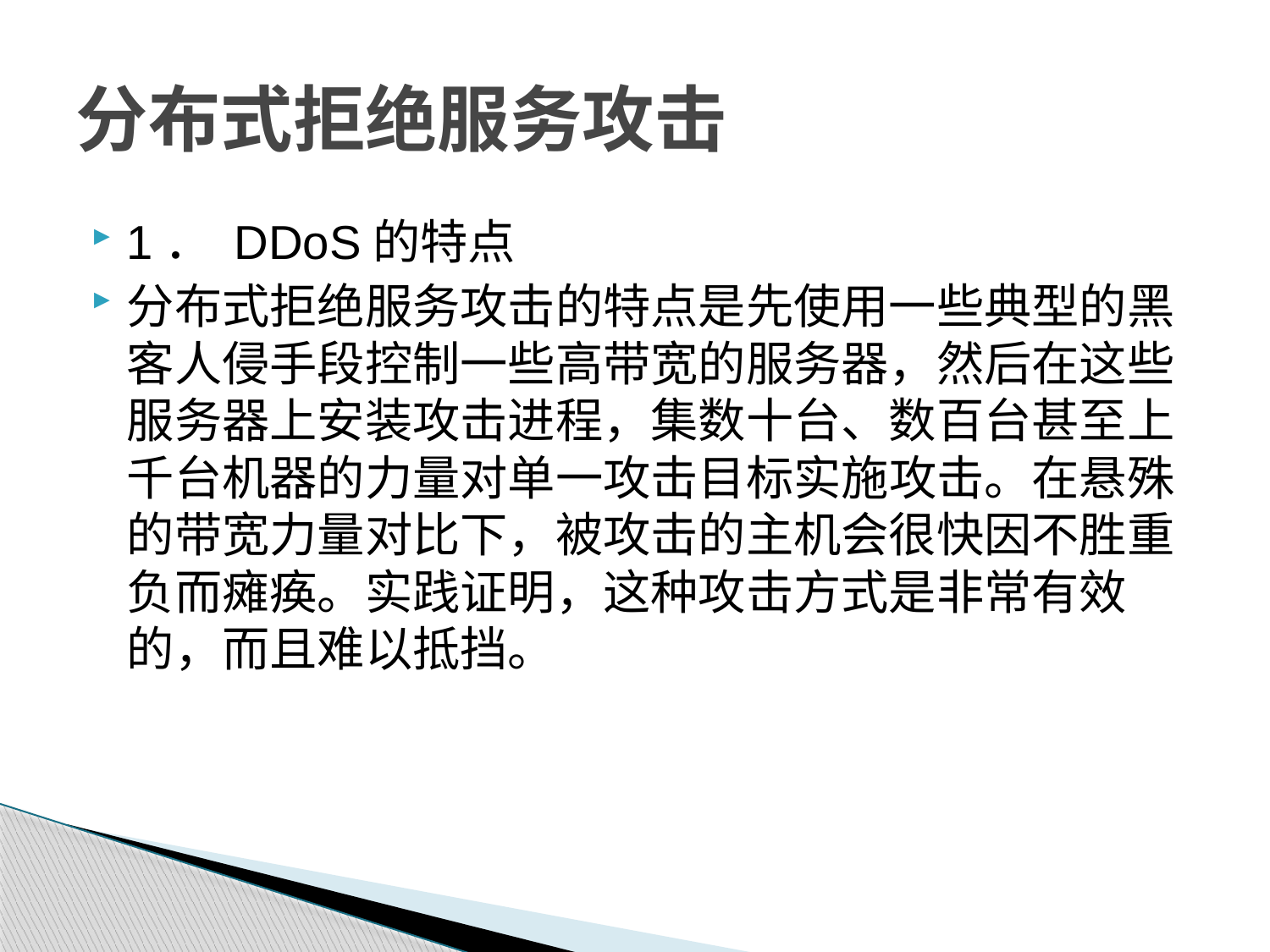

# 分布式拒绝服务攻击
1． DDoS的特点
分布式拒绝服务攻击的特点是先使用一些典型的黑客人侵手段控制一些高带宽的服务器，然后在这些服务器上安装攻击进程，集数十台、数百台甚至上千台机器的力量对单一攻击目标实施攻击。在悬殊的带宽力量对比下，被攻击的主机会很快因不胜重负而瘫痪。实践证明，这种攻击方式是非常有效的，而且难以抵挡。